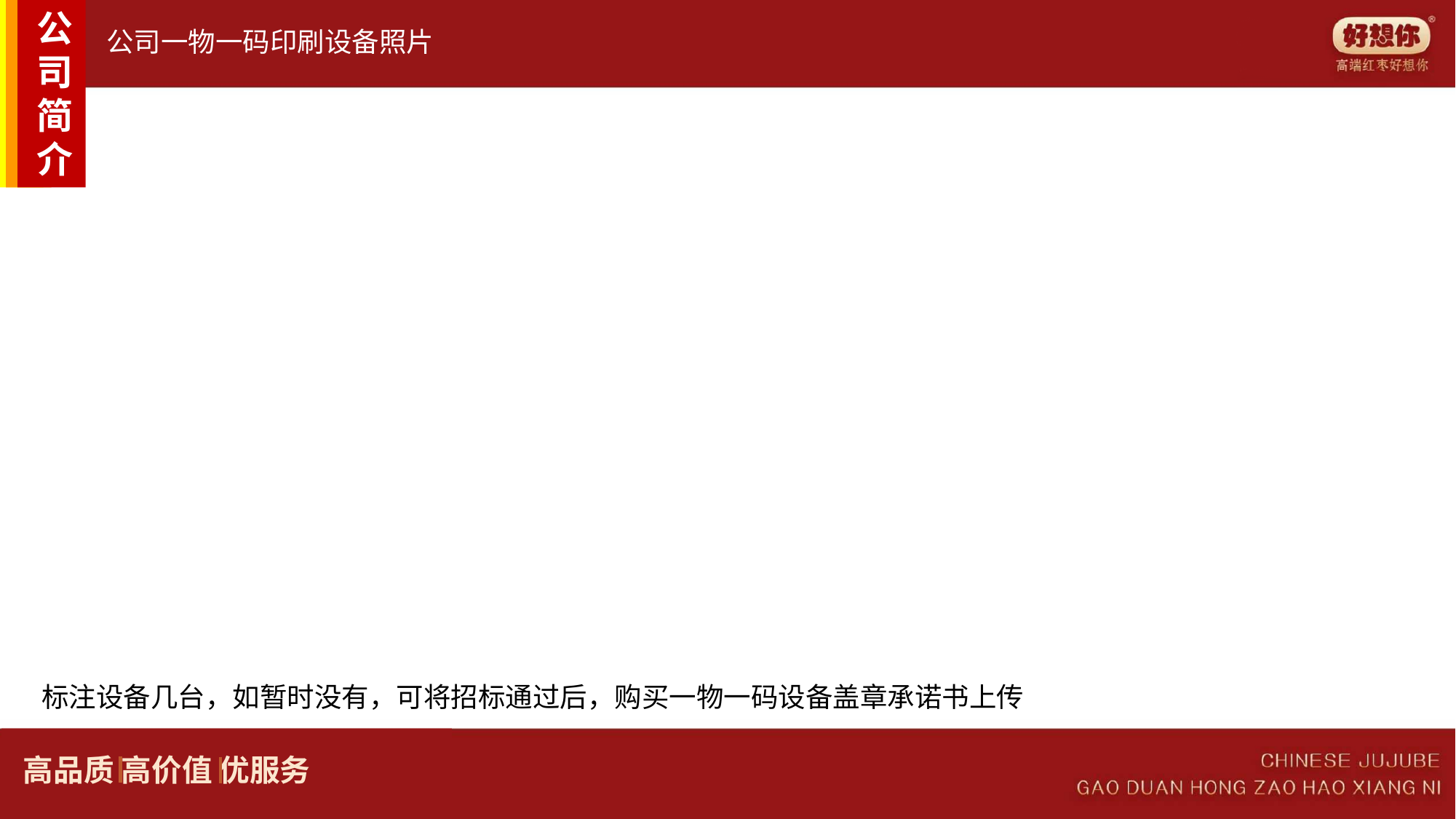

公司简介

公司一物一码印刷设备照片
标注设备几台，如暂时没有，可将招标通过后，购买一物一码设备盖章承诺书上传